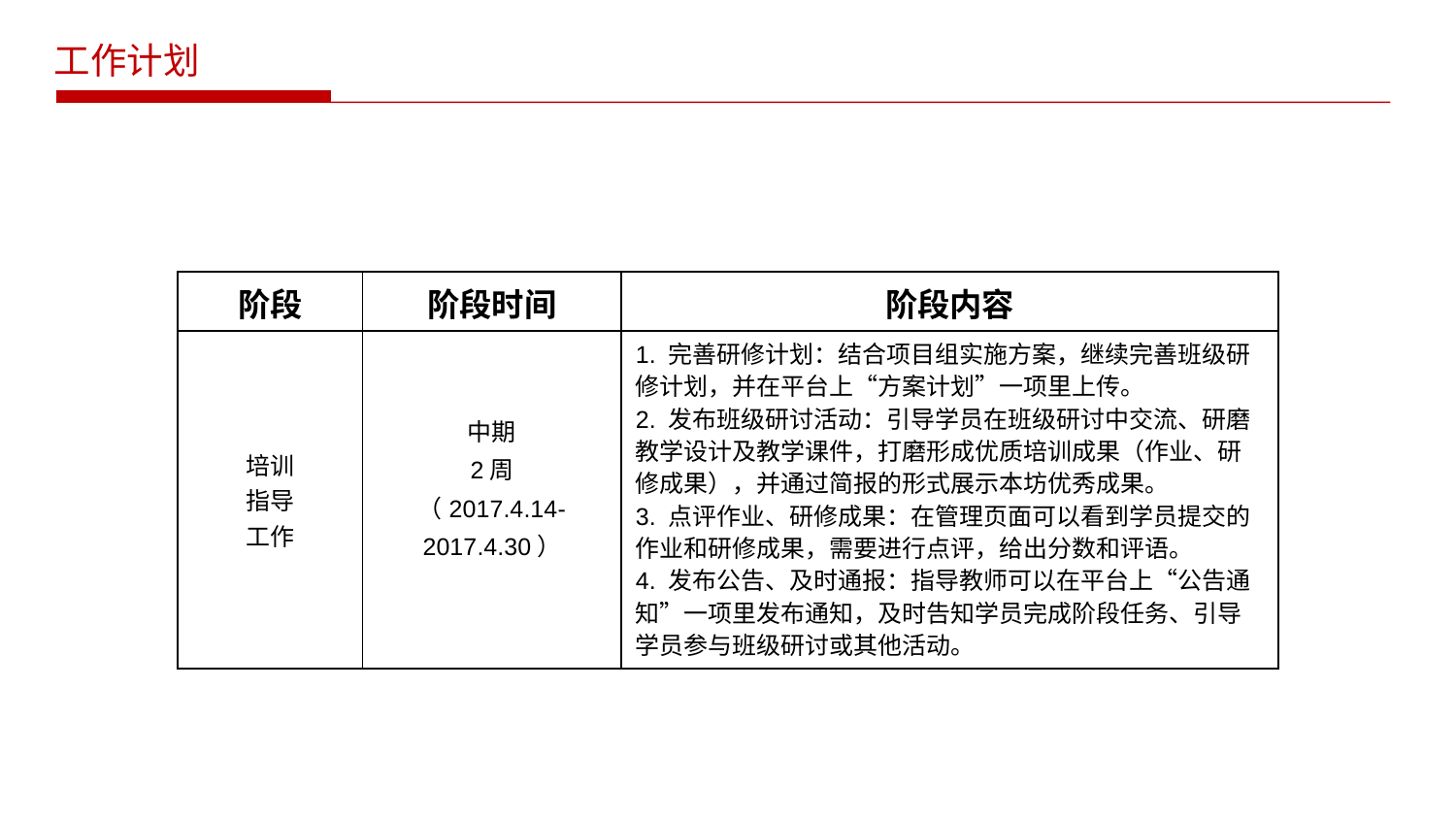

工作计划
| 阶段 | 阶段时间 | 阶段内容 |
| --- | --- | --- |
| 培训 指导 工作 | 中期 2周 （2017.4.14-2017.4.30） | 1. 完善研修计划：结合项目组实施方案，继续完善班级研修计划，并在平台上“方案计划”一项里上传。 2. 发布班级研讨活动：引导学员在班级研讨中交流、研磨教学设计及教学课件，打磨形成优质培训成果（作业、研修成果），并通过简报的形式展示本坊优秀成果。 3. 点评作业、研修成果：在管理页面可以看到学员提交的作业和研修成果，需要进行点评，给出分数和评语。 4. 发布公告、及时通报：指导教师可以在平台上“公告通知”一项里发布通知，及时告知学员完成阶段任务、引导学员参与班级研讨或其他活动。 |